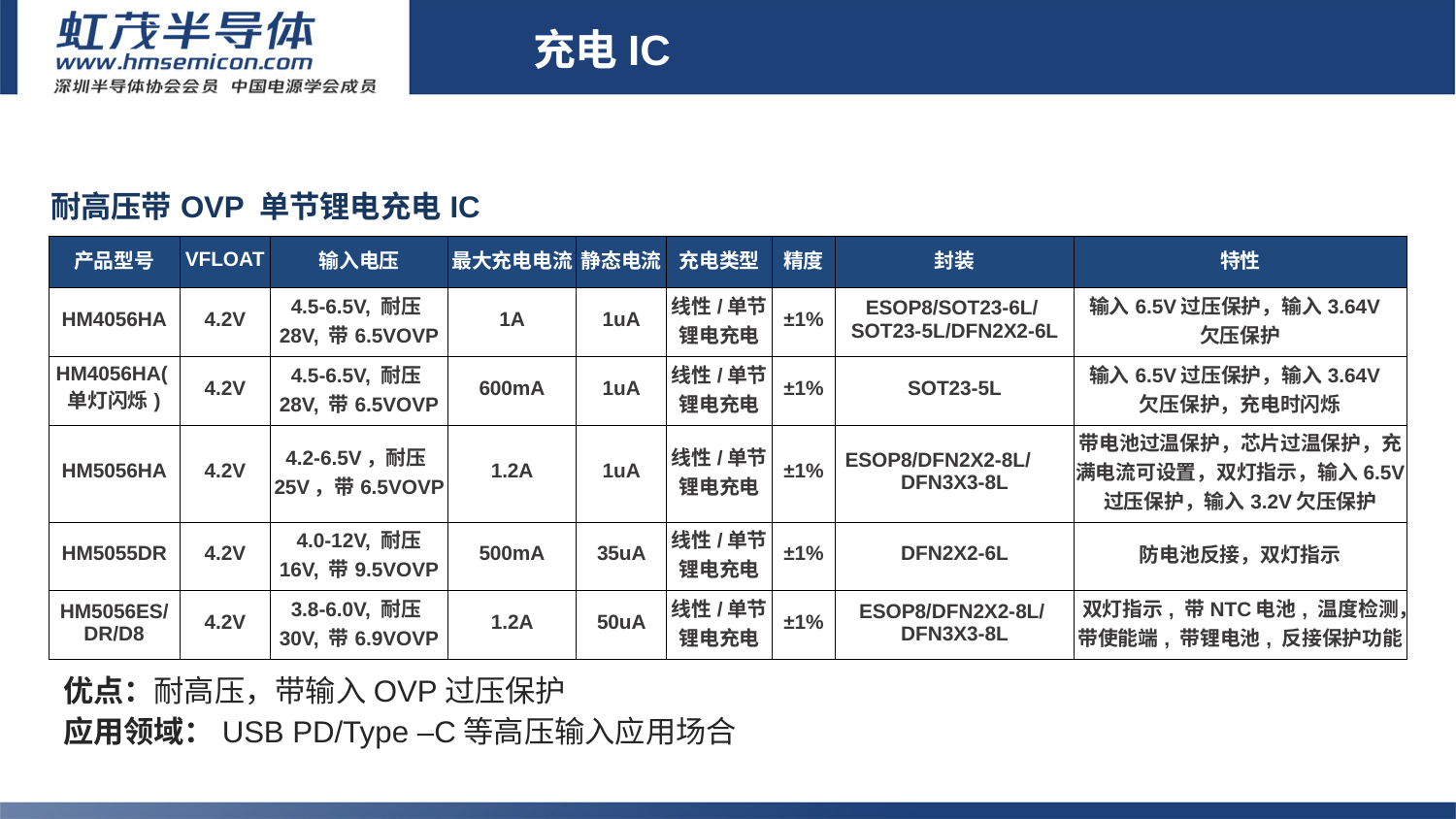

充电IC
| 耐高压带OVP 单节锂电充电IC |  |  |  |  |  |  |  |  |
| --- | --- | --- | --- | --- | --- | --- | --- | --- |
| 产品型号 | VFLOAT | 输入电压 | 最大充电电流 | 静态电流 | 充电类型 | 精度 | 封装 | 特性 |
| HM4056HA | 4.2V | 4.5-6.5V, 耐压28V, 带6.5VOVP | 1A | 1uA | 线性/单节锂电充电 | ±1% | ESOP8/SOT23-6L/ SOT23-5L/DFN2X2-6L | 输入6.5V过压保护，输入3.64V 欠压保护 |
| HM4056HA(单灯闪烁) | 4.2V | 4.5-6.5V, 耐压28V, 带6.5VOVP | 600mA | 1uA | 线性/单节锂电充电 | ±1% | SOT23-5L | 输入6.5V过压保护，输入3.64V 欠压保护，充电时闪烁 |
| HM5056HA | 4.2V | 4.2-6.5V，耐压25V，带6.5VOVP | 1.2A | 1uA | 线性/单节锂电充电 | ±1% | ESOP8/DFN2X2-8L/ DFN3X3-8L | 带电池过温保护，芯片过温保护，充满电流可设置，双灯指示，输入6.5V过压保护，输入3.2V欠压保护 |
| HM5055DR | 4.2V | 4.0-12V, 耐压 16V, 带9.5VOVP | 500mA | 35uA | 线性/单节锂电充电 | ±1% | DFN2X2-6L | 防电池反接，双灯指示 |
| HM5056ES/DR/D8 | 4.2V | 3.8-6.0V, 耐压30V, 带6.9VOVP | 1.2A | 50uA | 线性/单节锂电充电 | ±1% | ESOP8/DFN2X2-8L/ DFN3X3-8L | 双灯指示, 带NTC电池, 温度检测，带使能端, 带锂电池, 反接保护功能 |
# 充电IC
优点：耐高压，带输入OVP过压保护
应用领域：USB PD/Type –C等高压输入应用场合